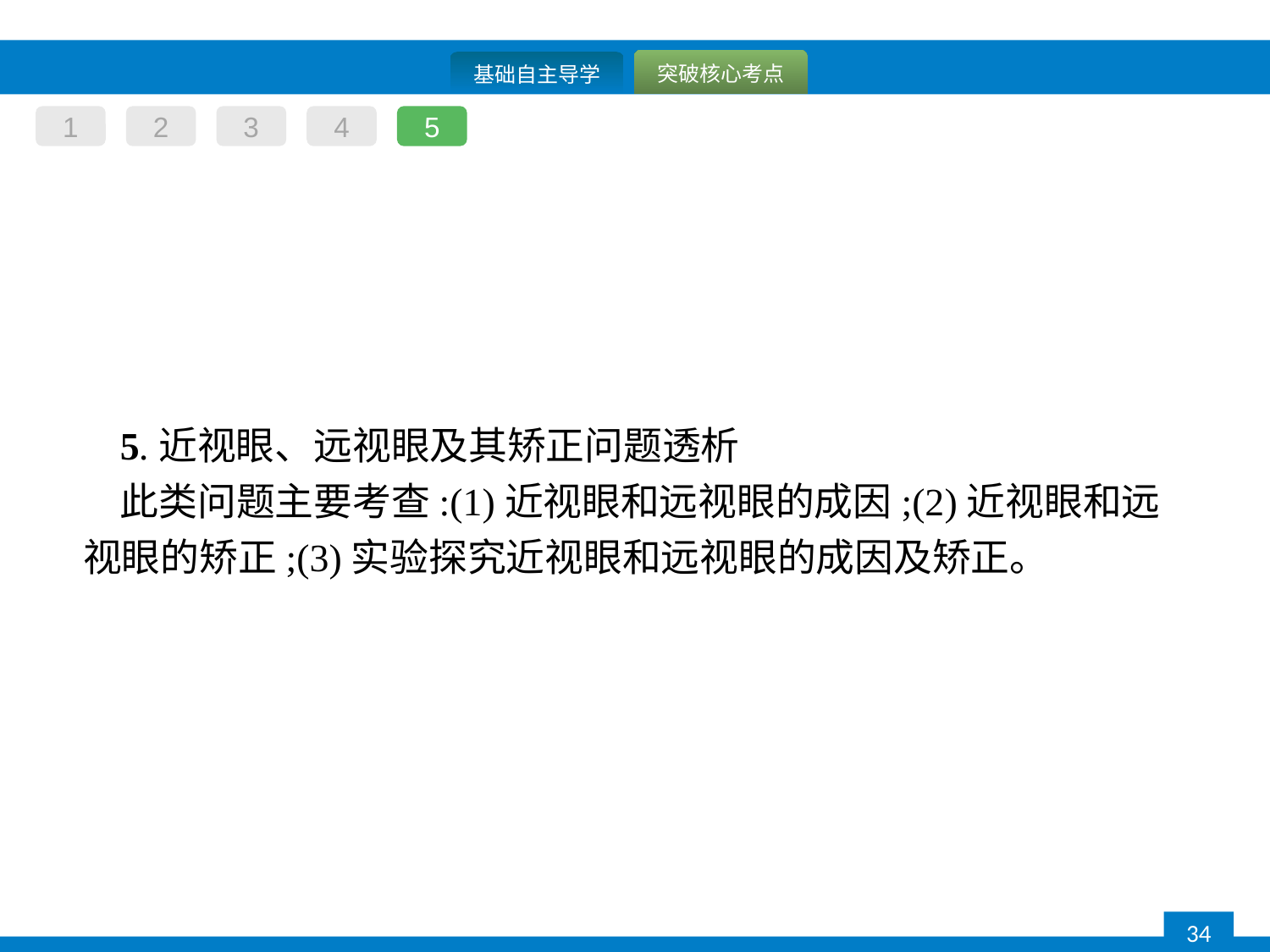

1
2
3
4
5
5.近视眼、远视眼及其矫正问题透析
此类问题主要考查:(1)近视眼和远视眼的成因;(2)近视眼和远视眼的矫正;(3)实验探究近视眼和远视眼的成因及矫正。